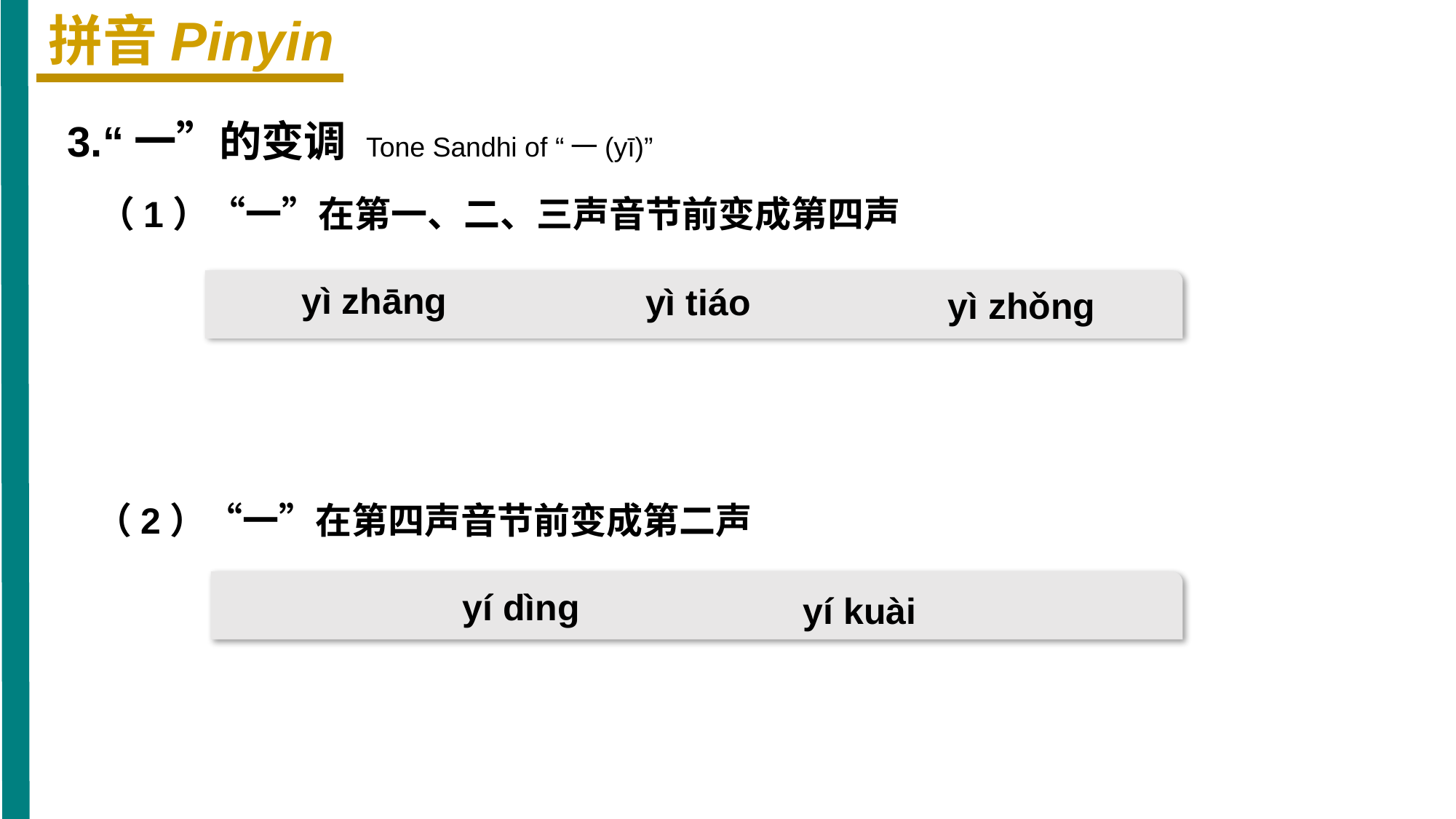

拼音Pinyin
3.“一”的变调 Tone Sandhi of “一(yī)”
（1）“一”在第一、二、三声音节前变成第四声

yì zhānɡ
yì tiáo
yì zhǒnɡ
（2）“一”在第四声音节前变成第二声

yí dìnɡ
yí kuài